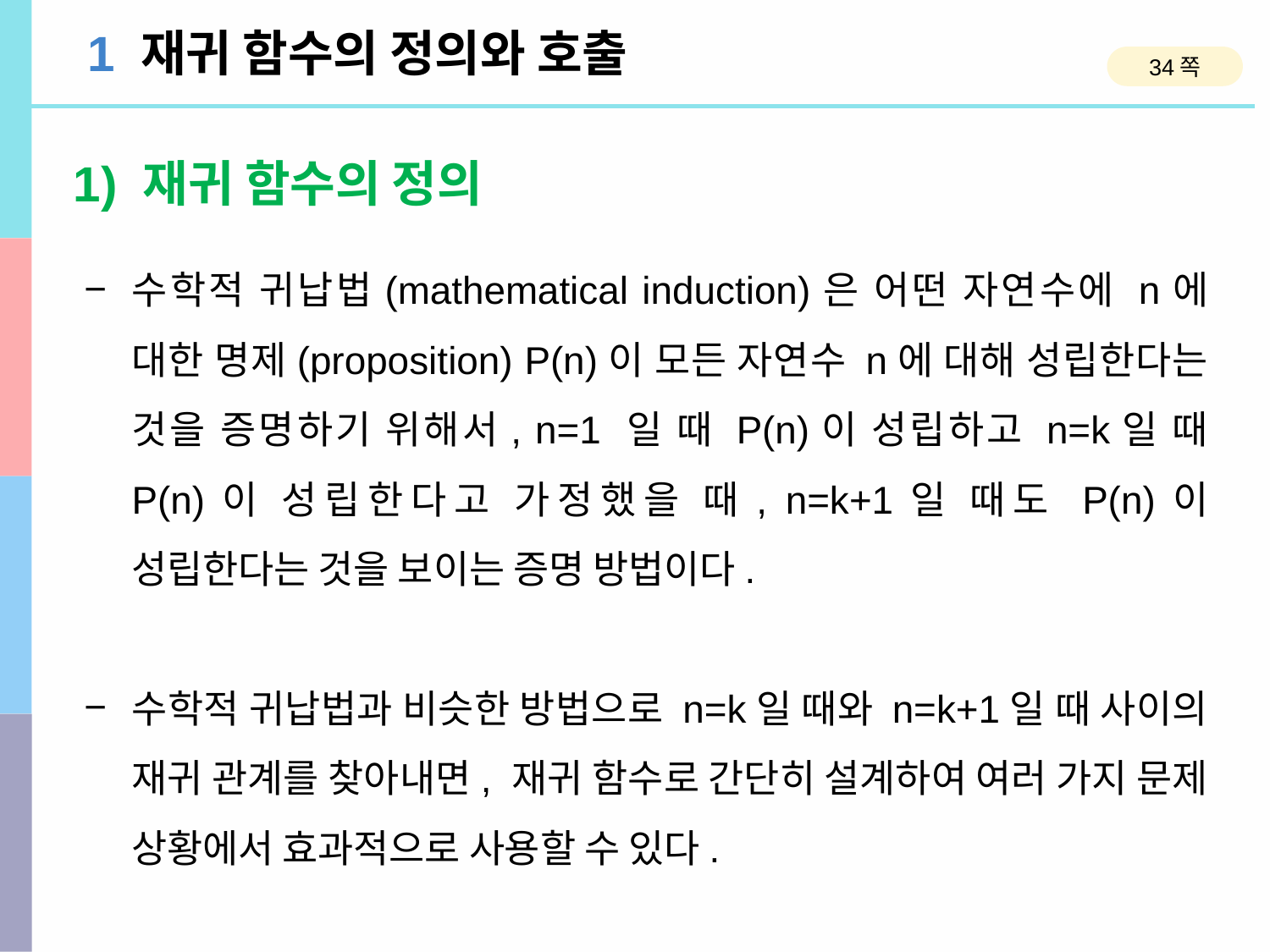

1 재귀 함수의 정의와 호출
34쪽

1) 재귀 함수의 정의
수학적 귀납법(mathematical induction)은 어떤 자연수에 n에 대한 명제(proposition) P(n)이 모든 자연수 n에 대해 성립한다는 것을 증명하기 위해서, n=1 일 때 P(n)이 성립하고 n=k일 때 P(n)이 성립한다고 가정했을 때, n=k+1일 때도 P(n)이 성립한다는 것을 보이는 증명 방법이다.

수학적 귀납법과 비슷한 방법으로 n=k일 때와 n=k+1일 때 사이의 재귀 관계를 찾아내면, 재귀 함수로 간단히 설계하여 여러 가지 문제 상황에서 효과적으로 사용할 수 있다.